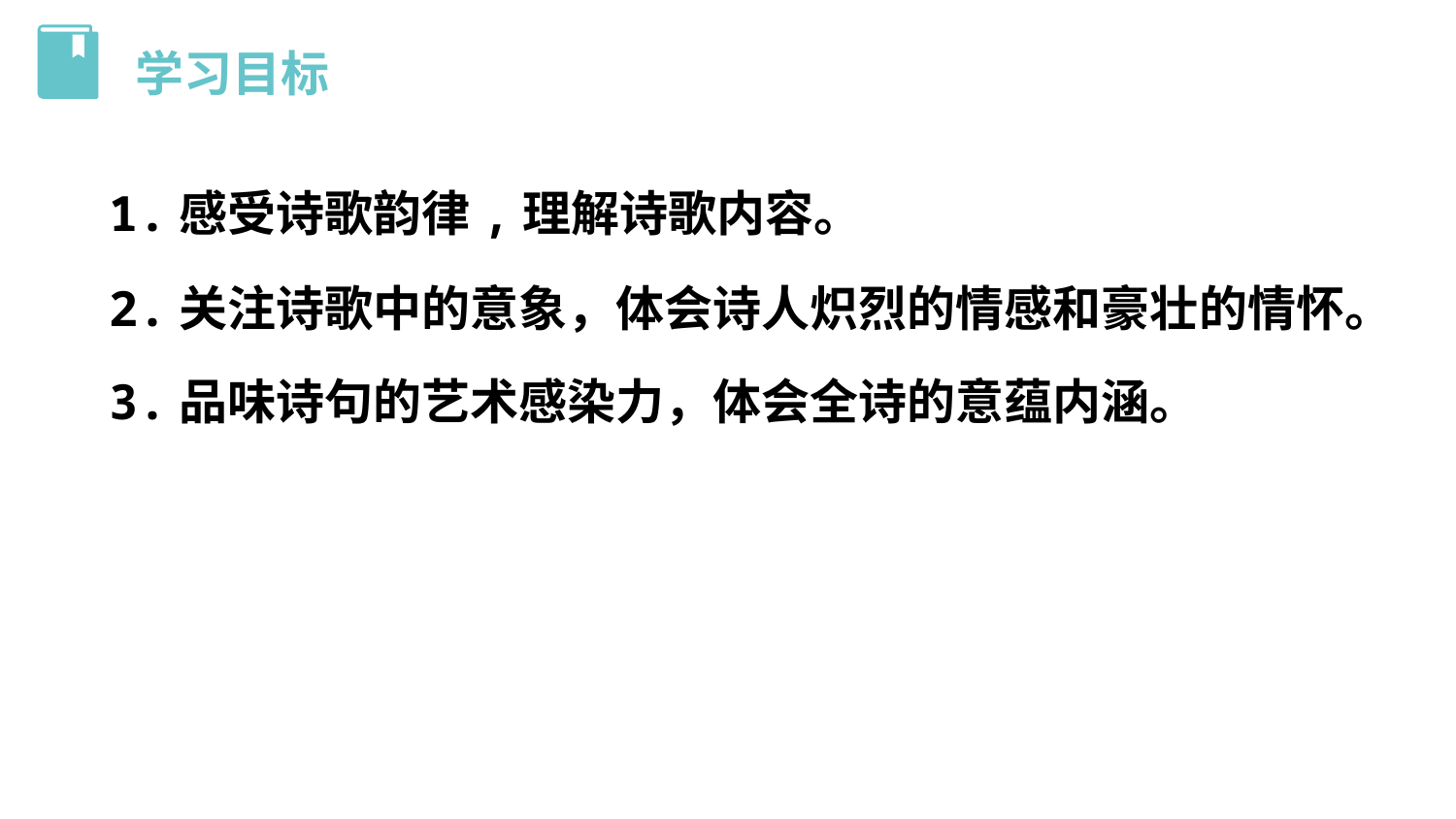

学习目标
1.感受诗歌韵律,理解诗歌内容。
2.关注诗歌中的意象，体会诗人炽烈的情感和豪壮的情怀。
3.品味诗句的艺术感染力，体会全诗的意蕴内涵。